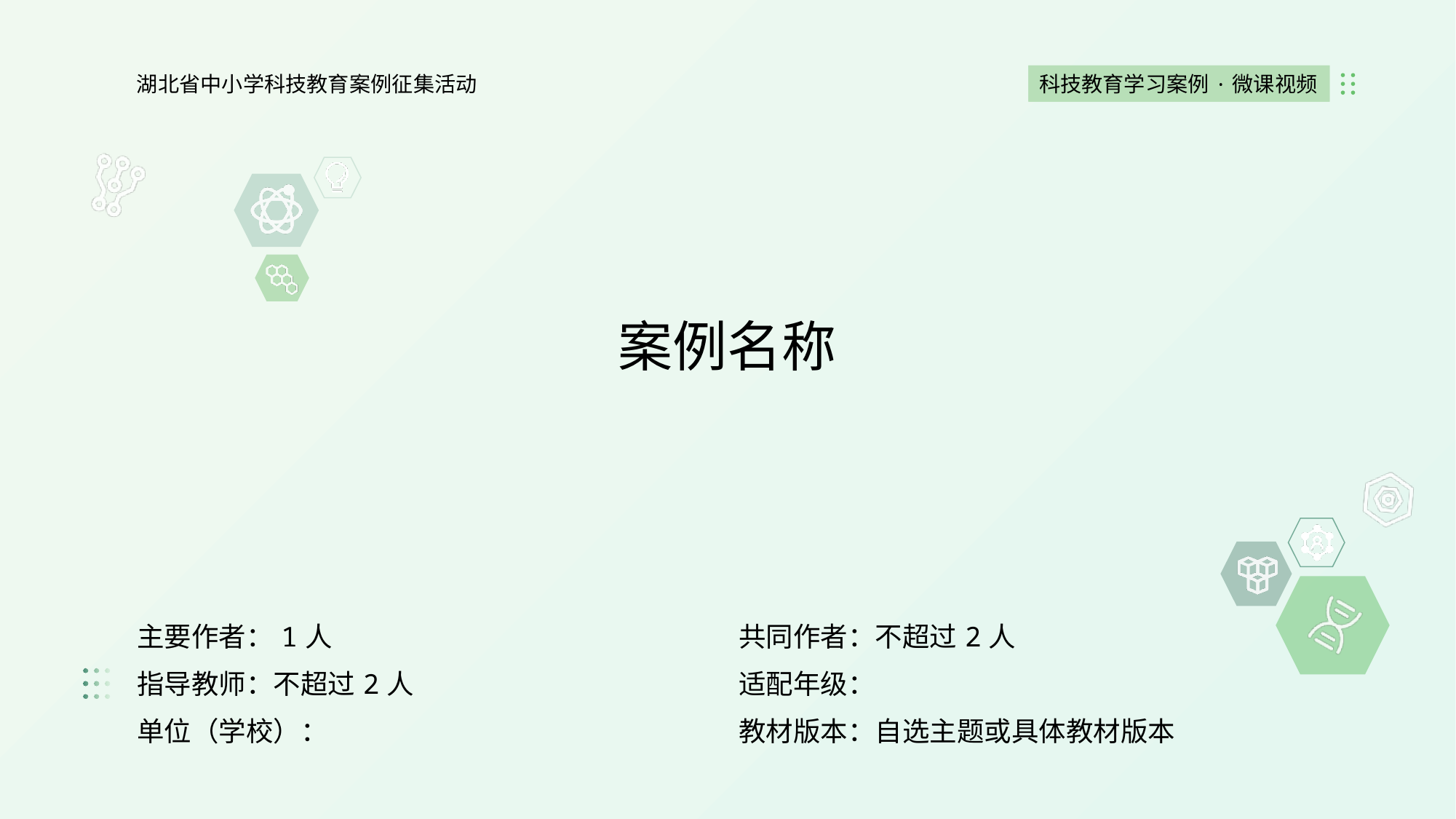

湖北省中小学科技教育案例征集活动
科技教育学习案例·微课视频
案例名称
| 主要作者：1人 | 共同作者：不超过2人 |
| --- | --- |
| 指导教师：不超过2人 | 适配年级： |
| 单位（学校）： | 教材版本：自选主题或具体教材版本 |